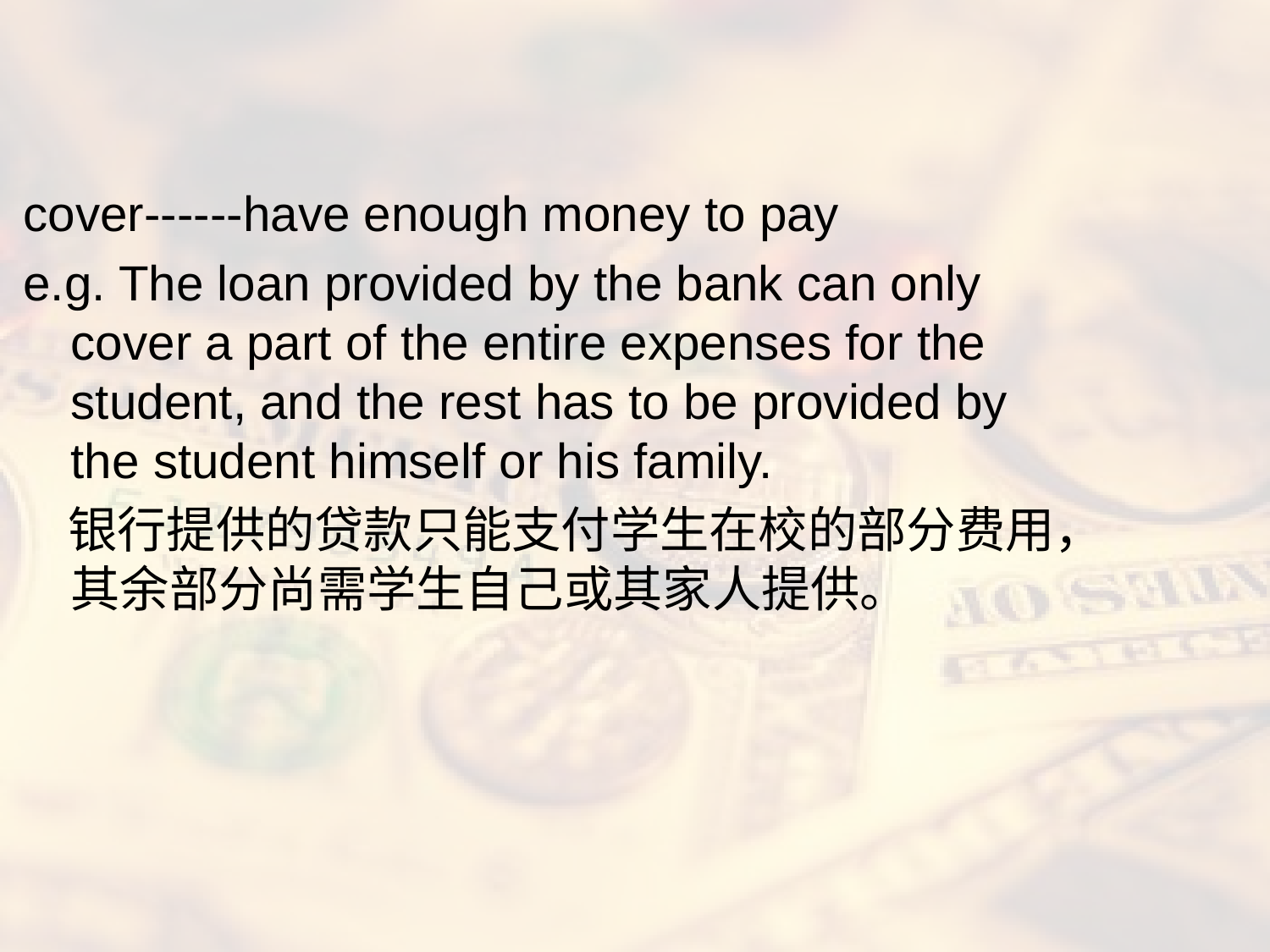

#
cover------have enough money to pay
e.g. The loan provided by the bank can only cover a part of the entire expenses for the student, and the rest has to be provided by the student himself or his family.
   银行提供的贷款只能支付学生在校的部分费用，其余部分尚需学生自己或其家人提供。